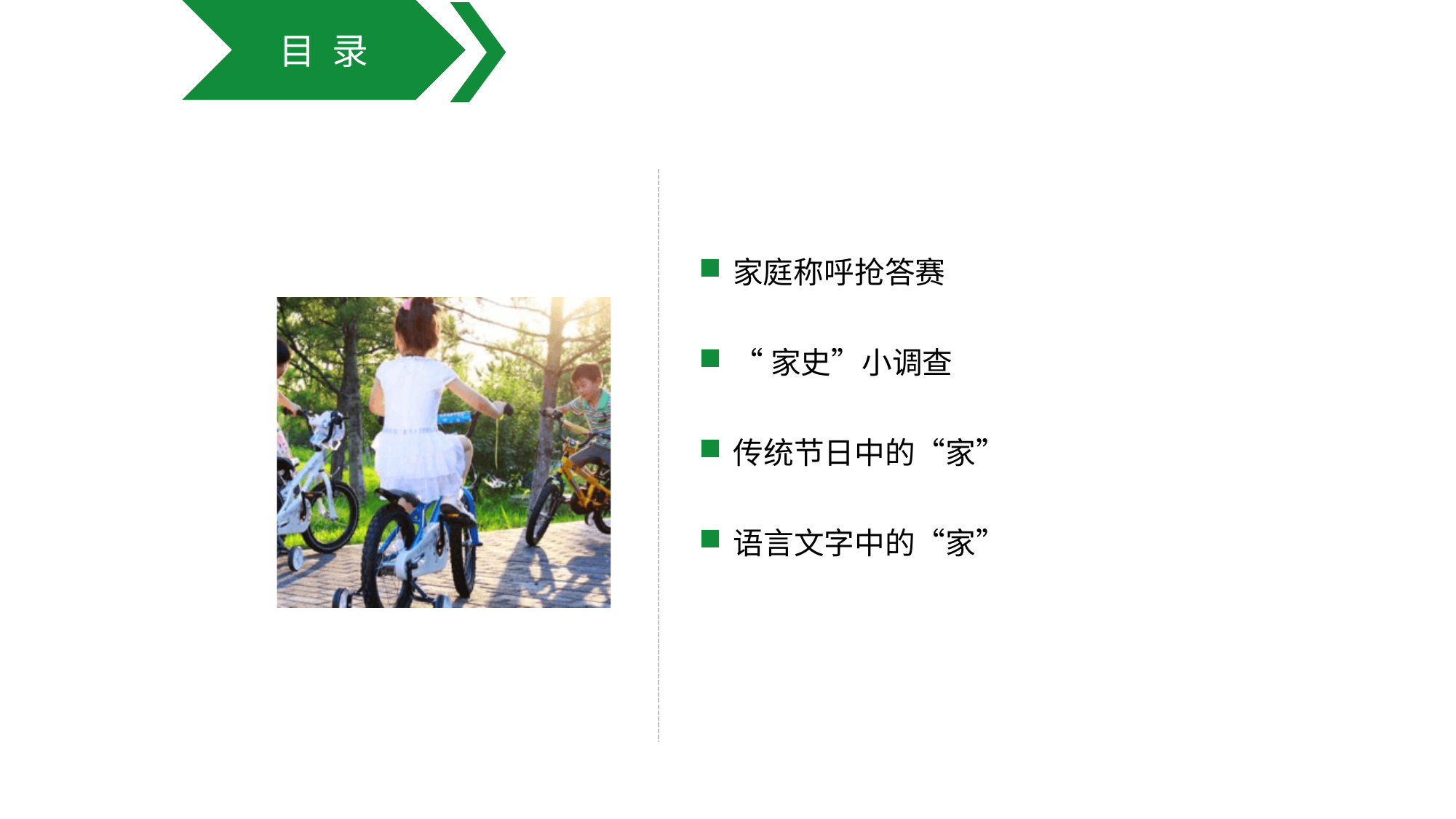

目  录

https://www.ypppt.com/
家庭称呼抢答赛

“家史”小调查
传统节日中的“家”
语言文字中的“家”